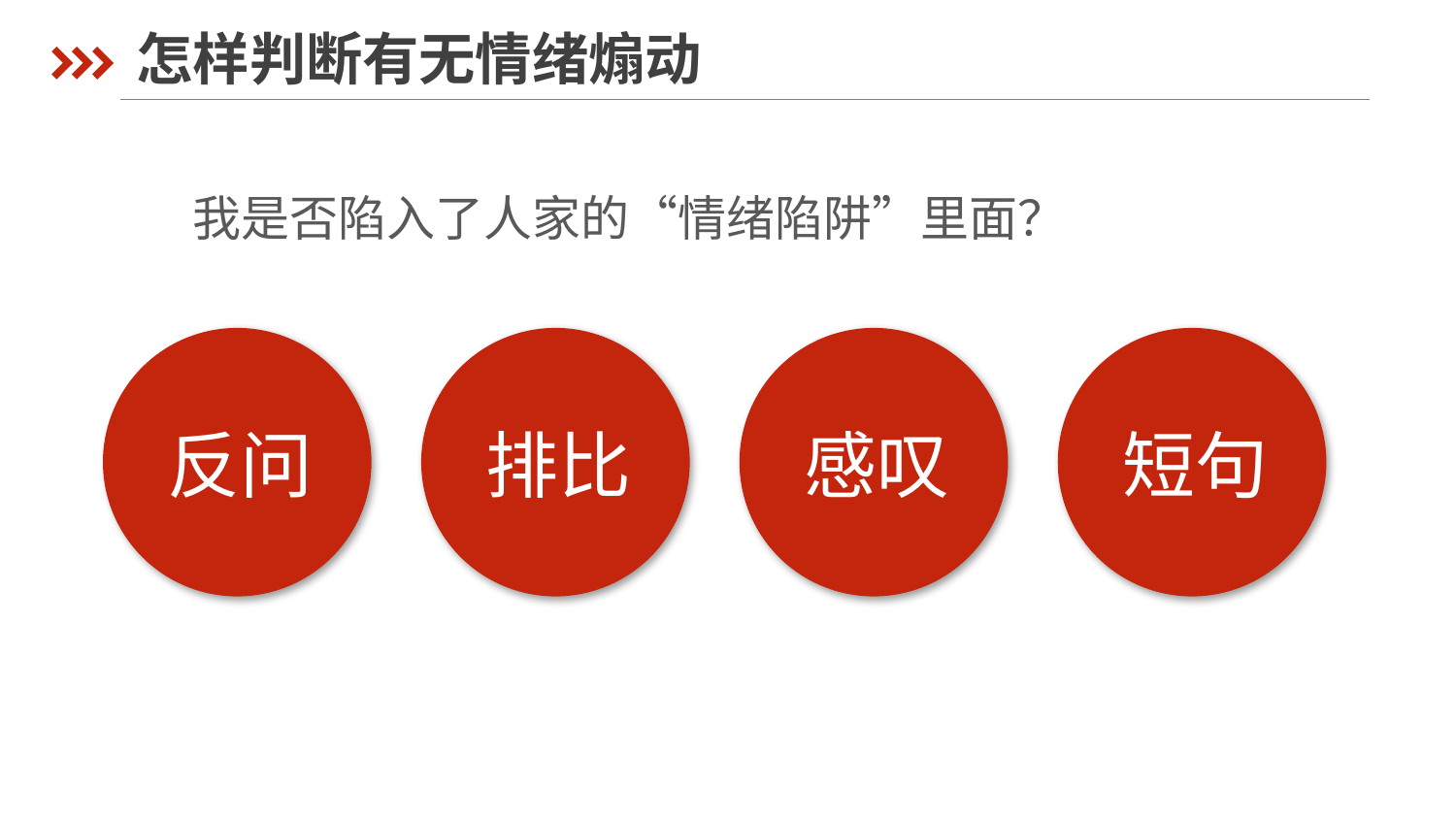

怎样判断有无情绪煽动

我是否陷入了人家的“情绪陷阱”里面？

感叹

短句

反问

排比